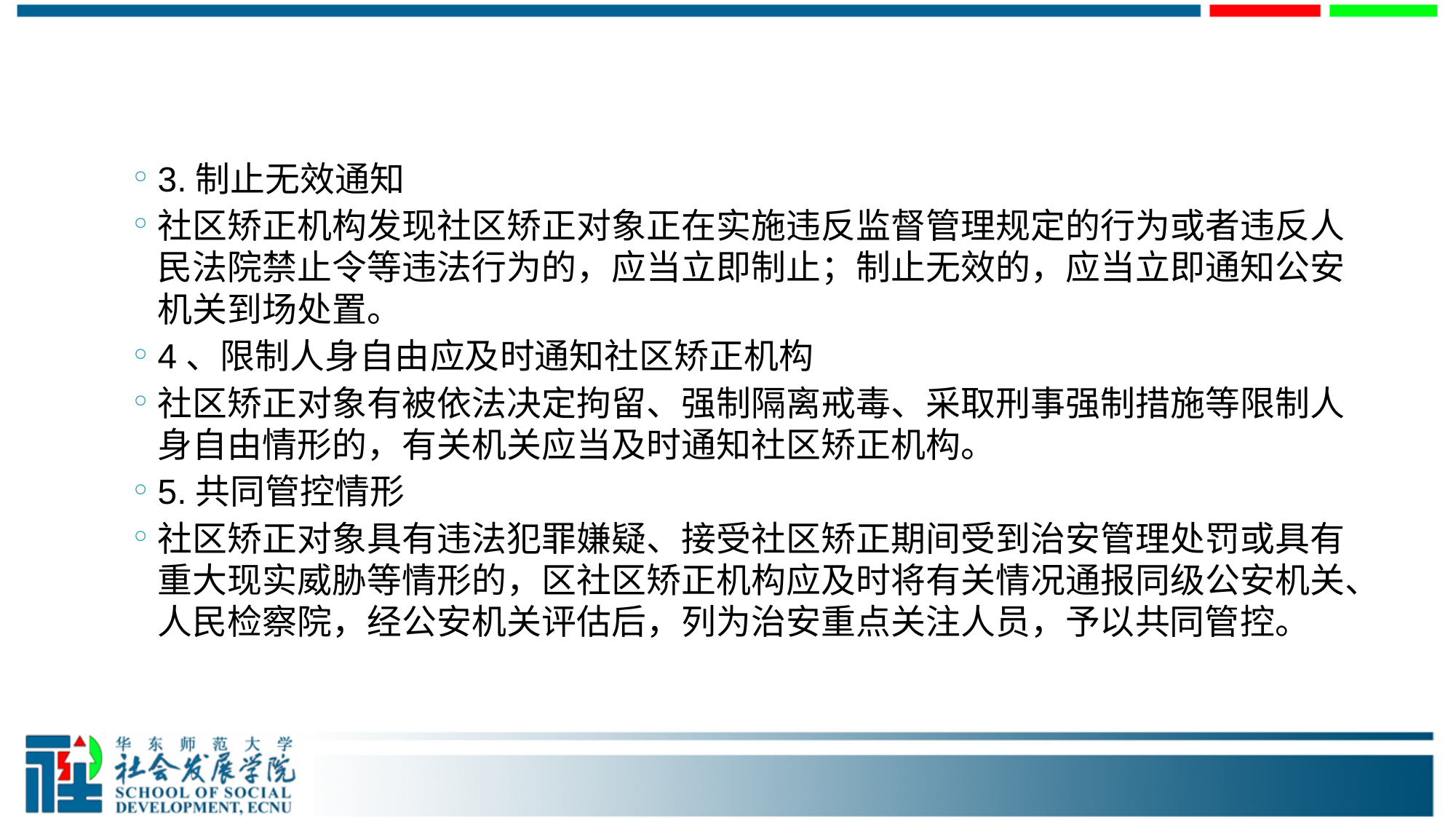

#
3.制止无效通知
社区矫正机构发现社区矫正对象正在实施违反监督管理规定的行为或者违反人民法院禁止令等违法行为的，应当立即制止；制止无效的，应当立即通知公安机关到场处置。
4、限制人身自由应及时通知社区矫正机构
社区矫正对象有被依法决定拘留、强制隔离戒毒、采取刑事强制措施等限制人身自由情形的，有关机关应当及时通知社区矫正机构。
5.共同管控情形
社区矫正对象具有违法犯罪嫌疑、接受社区矫正期间受到治安管理处罚或具有重大现实威胁等情形的，区社区矫正机构应及时将有关情况通报同级公安机关、人民检察院，经公安机关评估后，列为治安重点关注人员，予以共同管控。